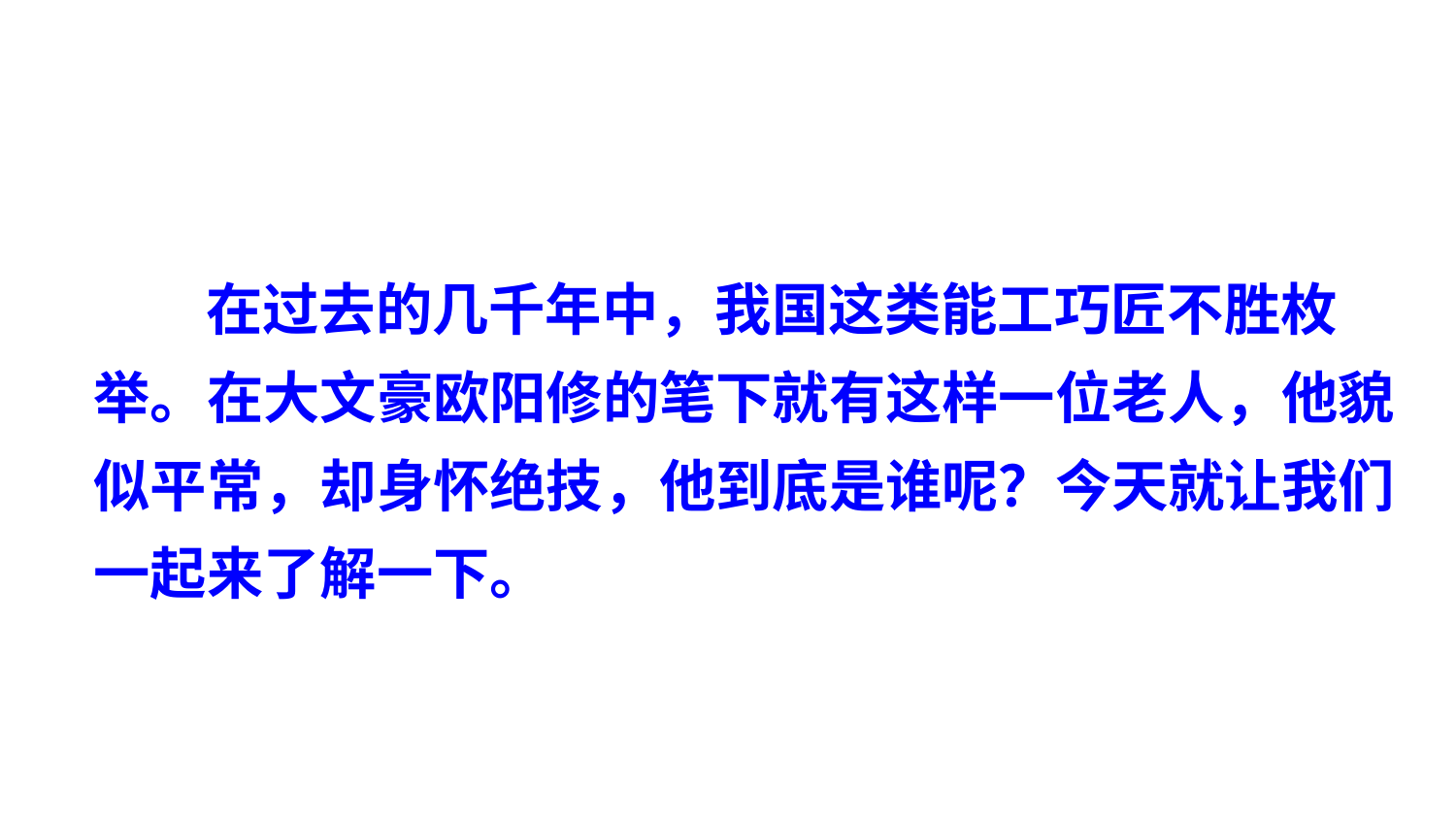

在过去的几千年中，我国这类能工巧匠不胜枚举。在大文豪欧阳修的笔下就有这样一位老人，他貌似平常，却身怀绝技，他到底是谁呢？今天就让我们一起来了解一下。